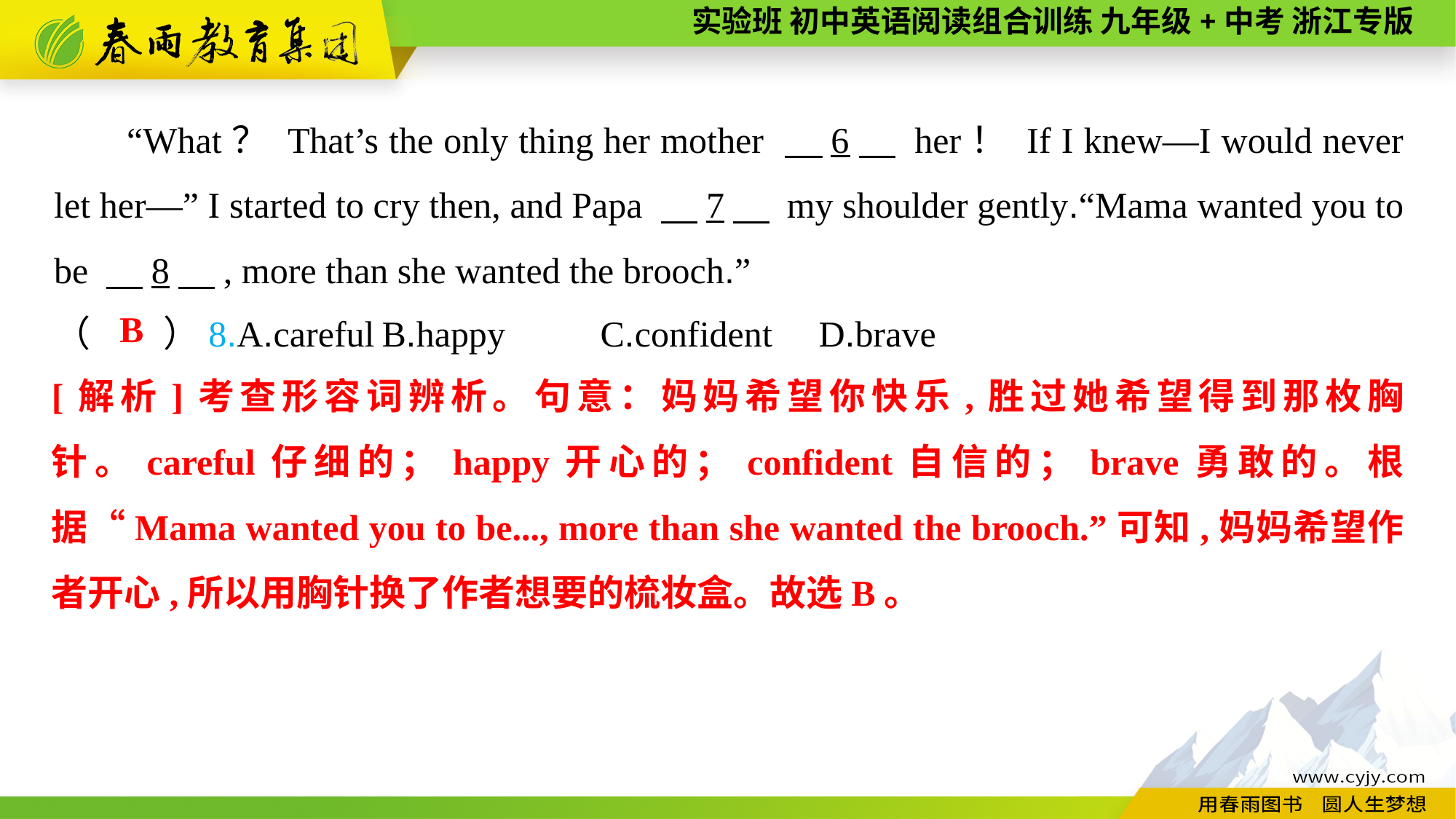

“What？ That’s the only thing her mother 　6　 her！ If I knew—I would never let her—” I started to cry then, and Papa 　7　 my shoulder gently.“Mama wanted you to be 　8　, more than she wanted the brooch.”
（　　）8.A.careful	B.happy	C.confident	D.brave
B
[解析]考查形容词辨析。句意：妈妈希望你快乐,胜过她希望得到那枚胸针。careful仔细的；happy开心的；confident自信的；brave勇敢的。根据“Mama wanted you to be..., more than she wanted the brooch.”可知,妈妈希望作者开心,所以用胸针换了作者想要的梳妆盒。故选B。